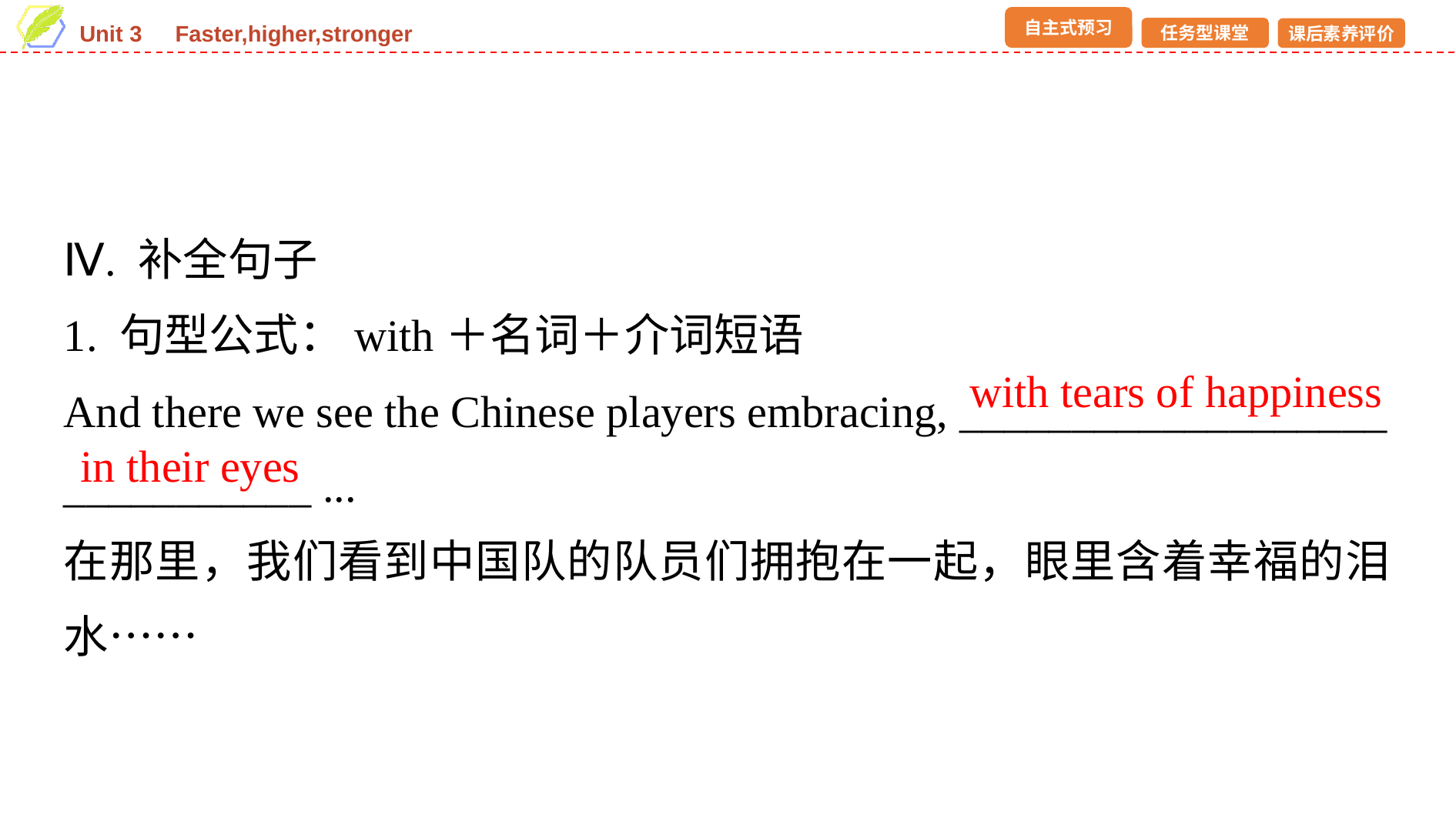

Ⅳ. 补全句子
1. 句型公式：with＋名词＋介词短语
And there we see the Chinese players embracing, ___________________
___________ ...
在那里，我们看到中国队的队员们拥抱在一起，眼里含着幸福的泪水……
with tears of happiness
in their eyes